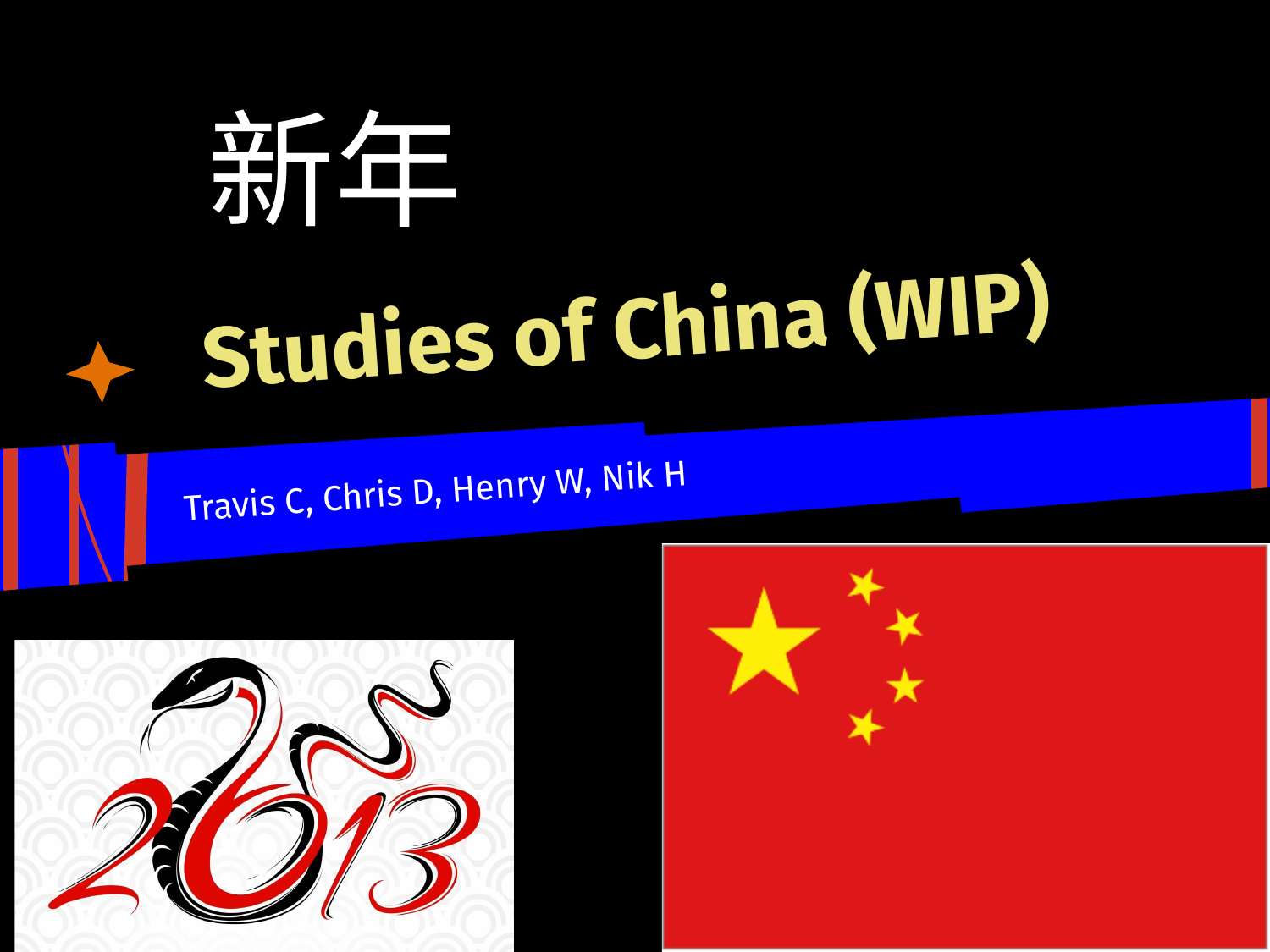

新年
# Studies of China (WIP)
Travis C, Chris D, Henry W, Nik H